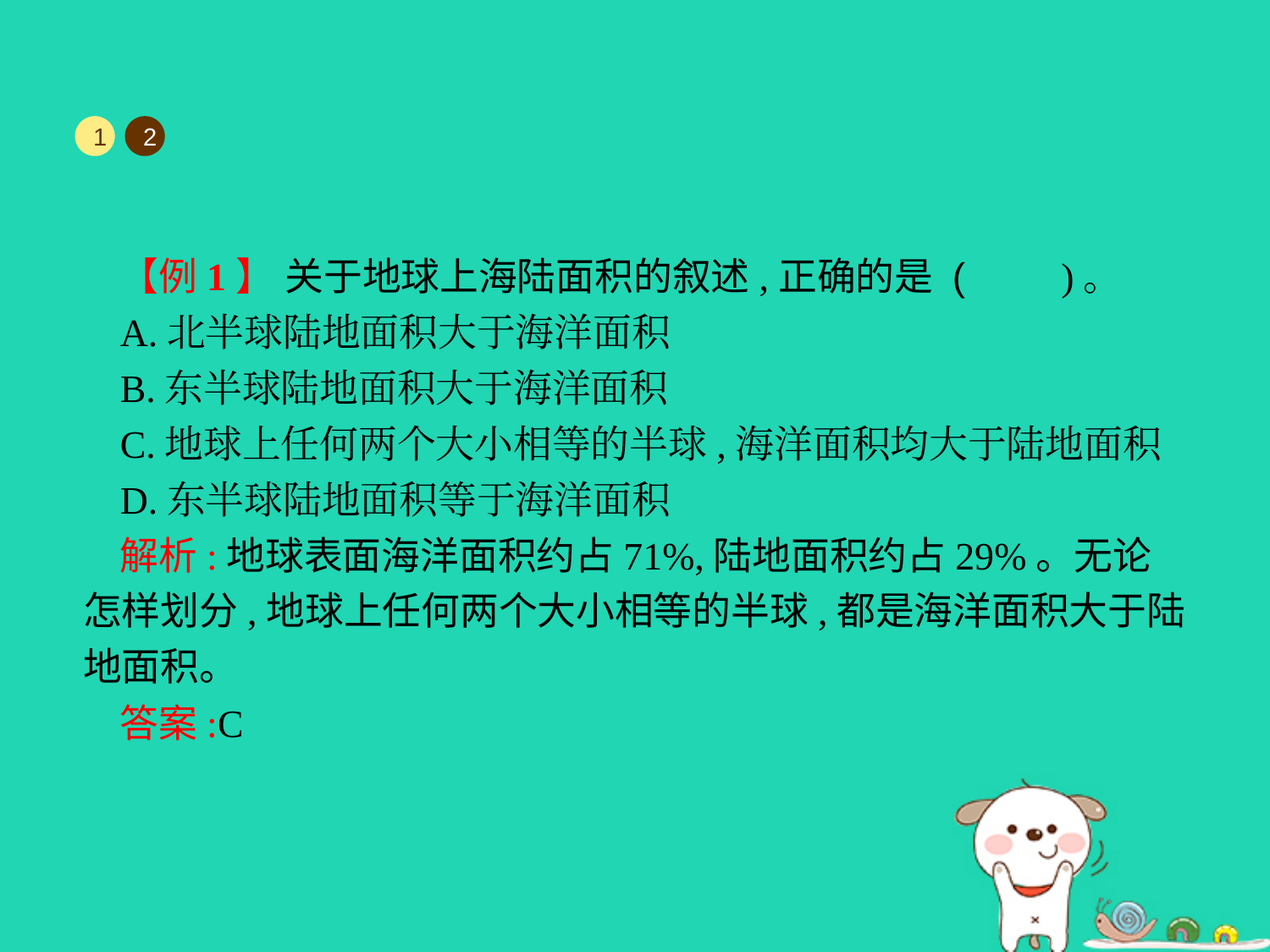

1
2
【例1】 关于地球上海陆面积的叙述,正确的是 (　　)。
A.北半球陆地面积大于海洋面积
B.东半球陆地面积大于海洋面积
C.地球上任何两个大小相等的半球,海洋面积均大于陆地面积
D.东半球陆地面积等于海洋面积
解析:地球表面海洋面积约占71%,陆地面积约占29%。无论怎样划分,地球上任何两个大小相等的半球,都是海洋面积大于陆地面积。
答案:C